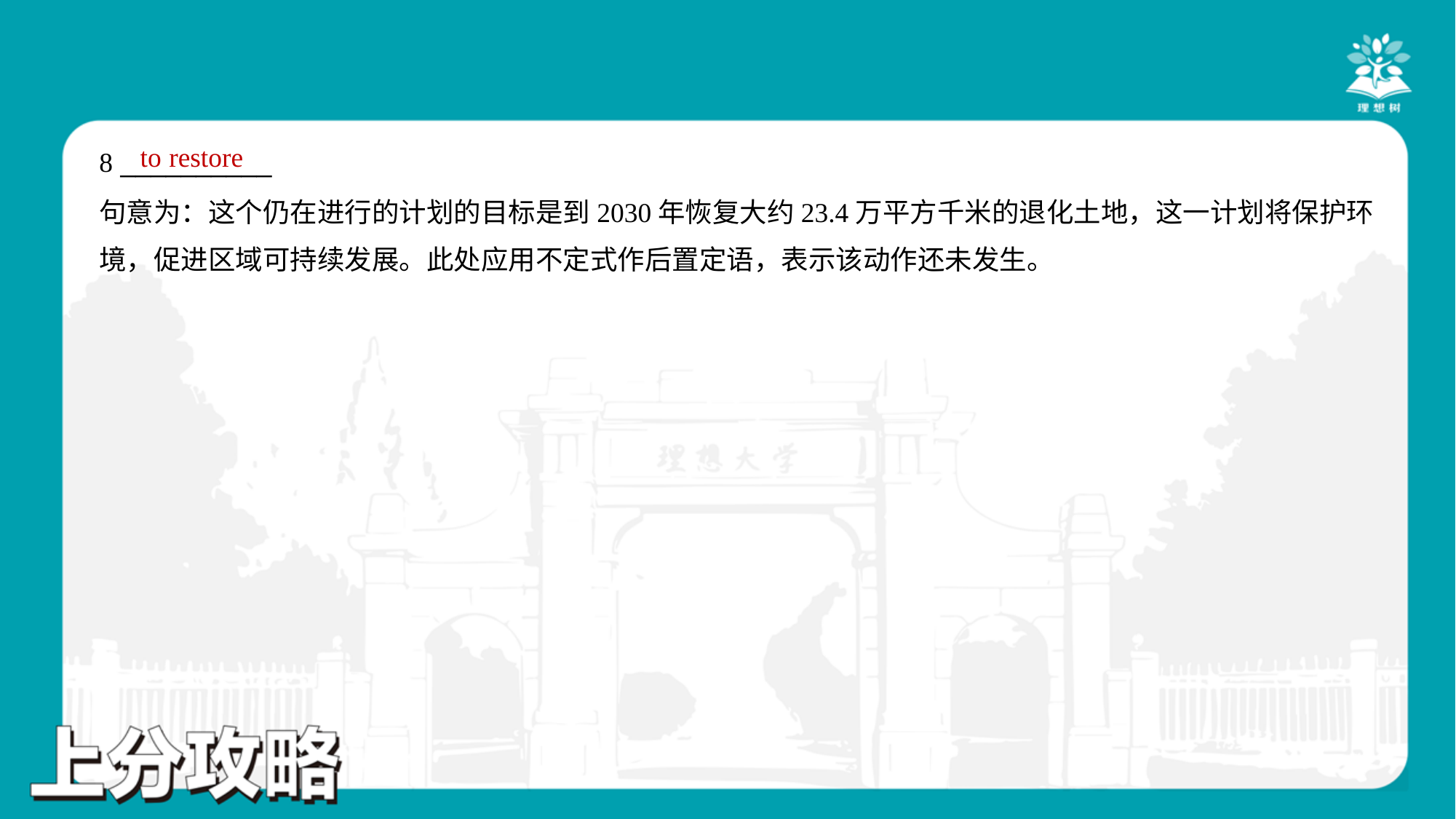

to restore
8 __________
句意为：这个仍在进行的计划的目标是到2030年恢复大约23.4万平方千米的退化土地，这一计划将保护环
境，促进区域可持续发展。此处应用不定式作后置定语，表示该动作还未发生。